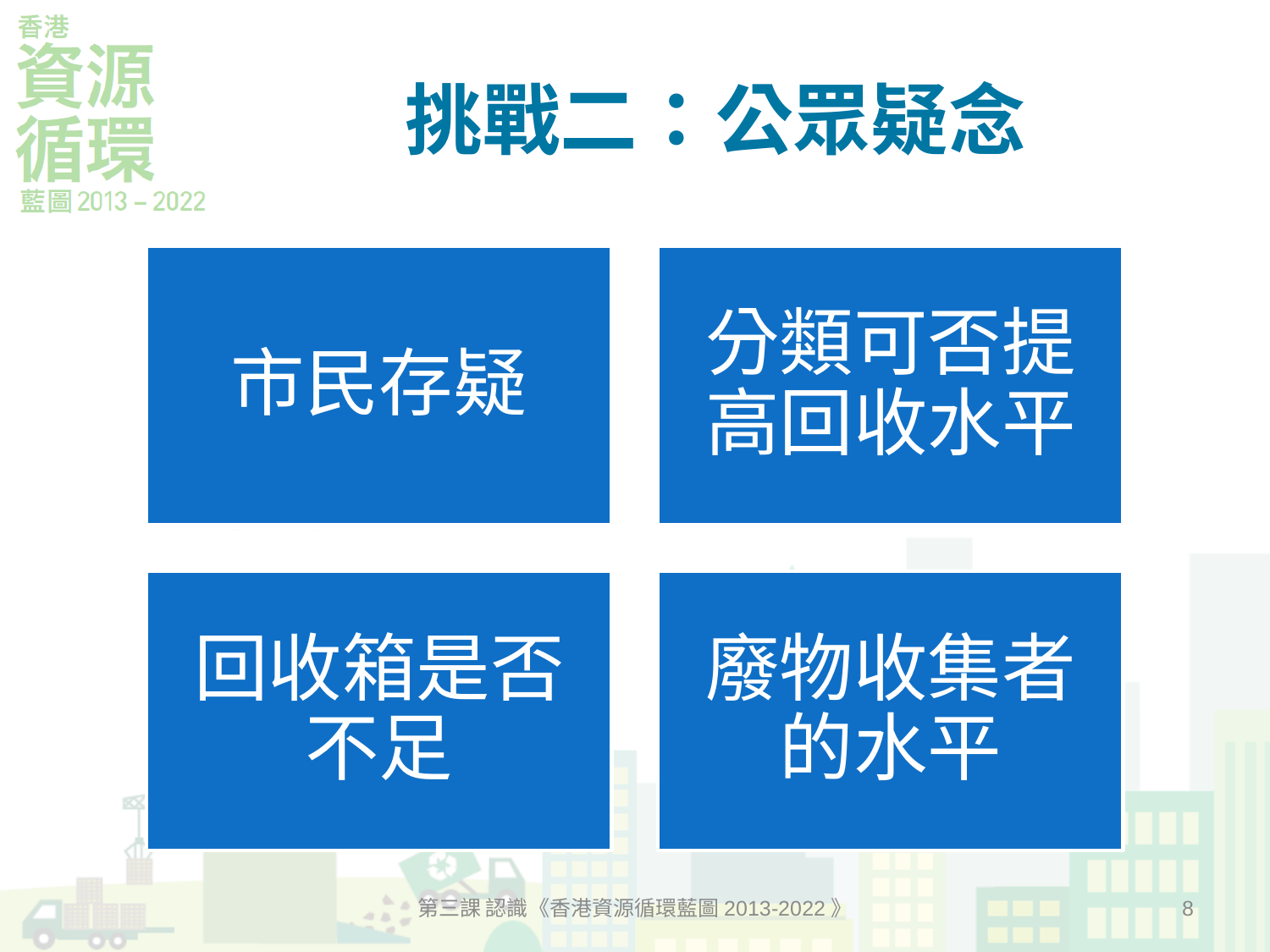

# 挑戰二：公眾疑念
市民存疑
分類可否提高回收水平
回收箱是否不足
廢物收集者的水平
第三課 認識《香港資源循環藍圖2013-2022》
8